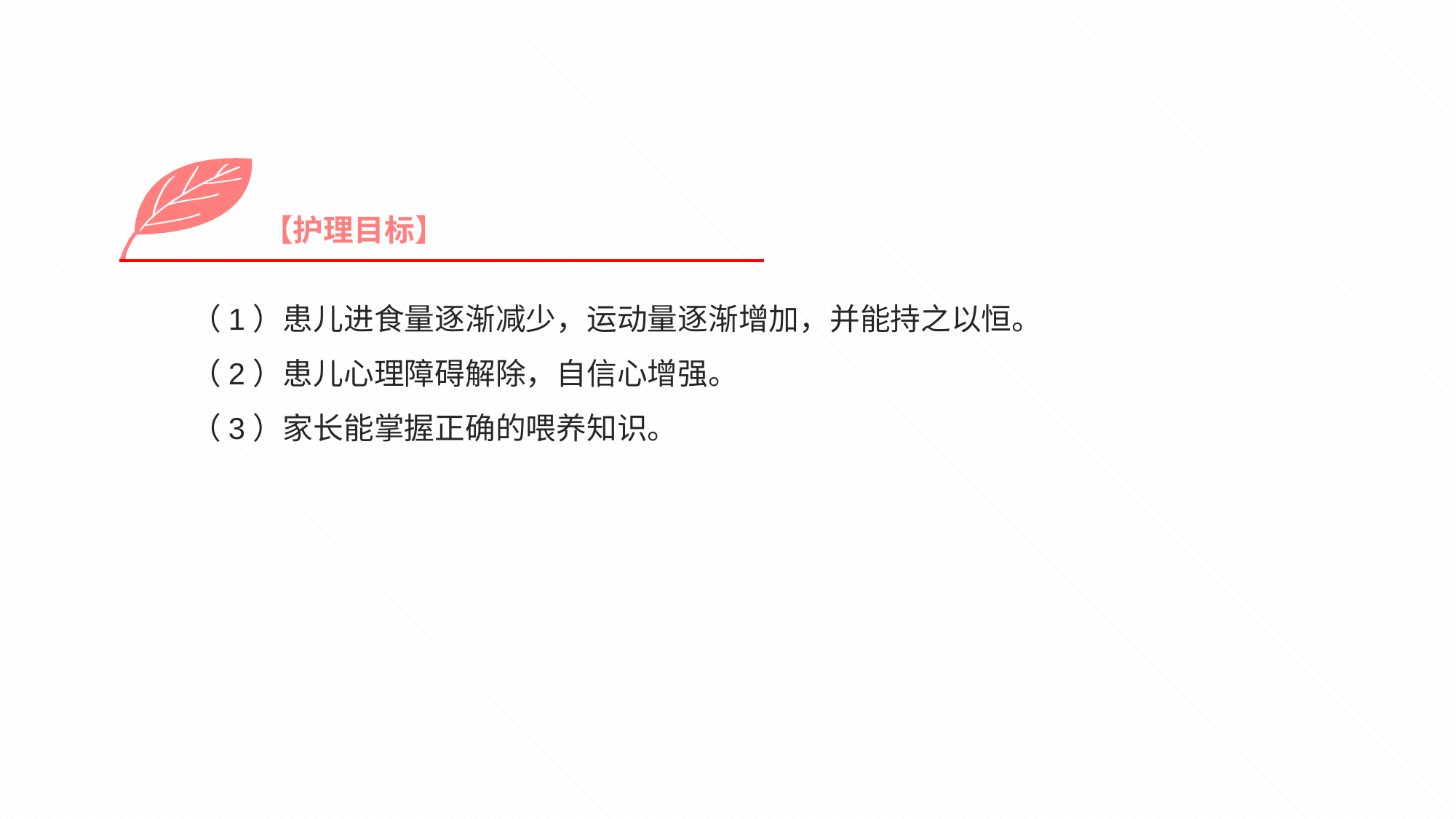

【护理目标】
（1）患儿进食量逐渐减少，运动量逐渐增加，并能持之以恒。
（2）患儿心理障碍解除，自信心增强。
（3）家长能掌握正确的喂养知识。